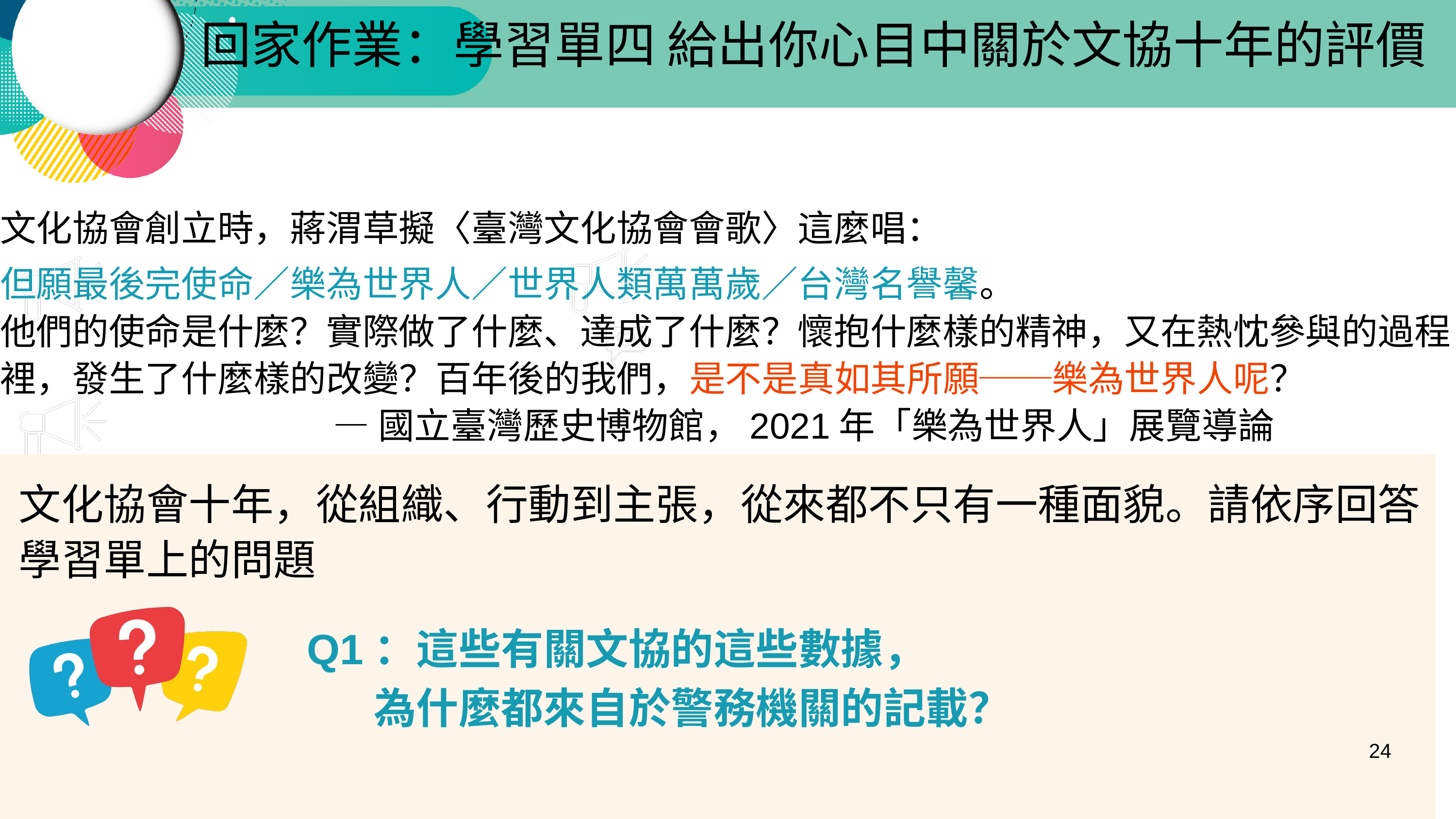

回家作業：學習單四 給出你心目中關於文協十年的評價

文化協會創立時，蔣渭草擬〈臺灣文化協會會歌〉這麼唱：
但願最後完使命∕樂為世界人∕世界人類萬萬歲∕台灣名譽馨。
他們的使命是什麼？實際做了什麼、達成了什麼？懷抱什麼樣的精神，又在熱忱參與的過程裡，發生了什麼樣的改變？百年後的我們，是不是真如其所願──樂為世界人呢？
                                         —國立臺灣歷史博物館，2021年「樂為世界人」展覽導論

文化協會十年，從組織、行動到主張，從來都不只有一種面貌。請依序回答學習單上的問題

                  Q1：這些有關文協的這些數據，
                            為什麼都來自於警務機關的記載？

24